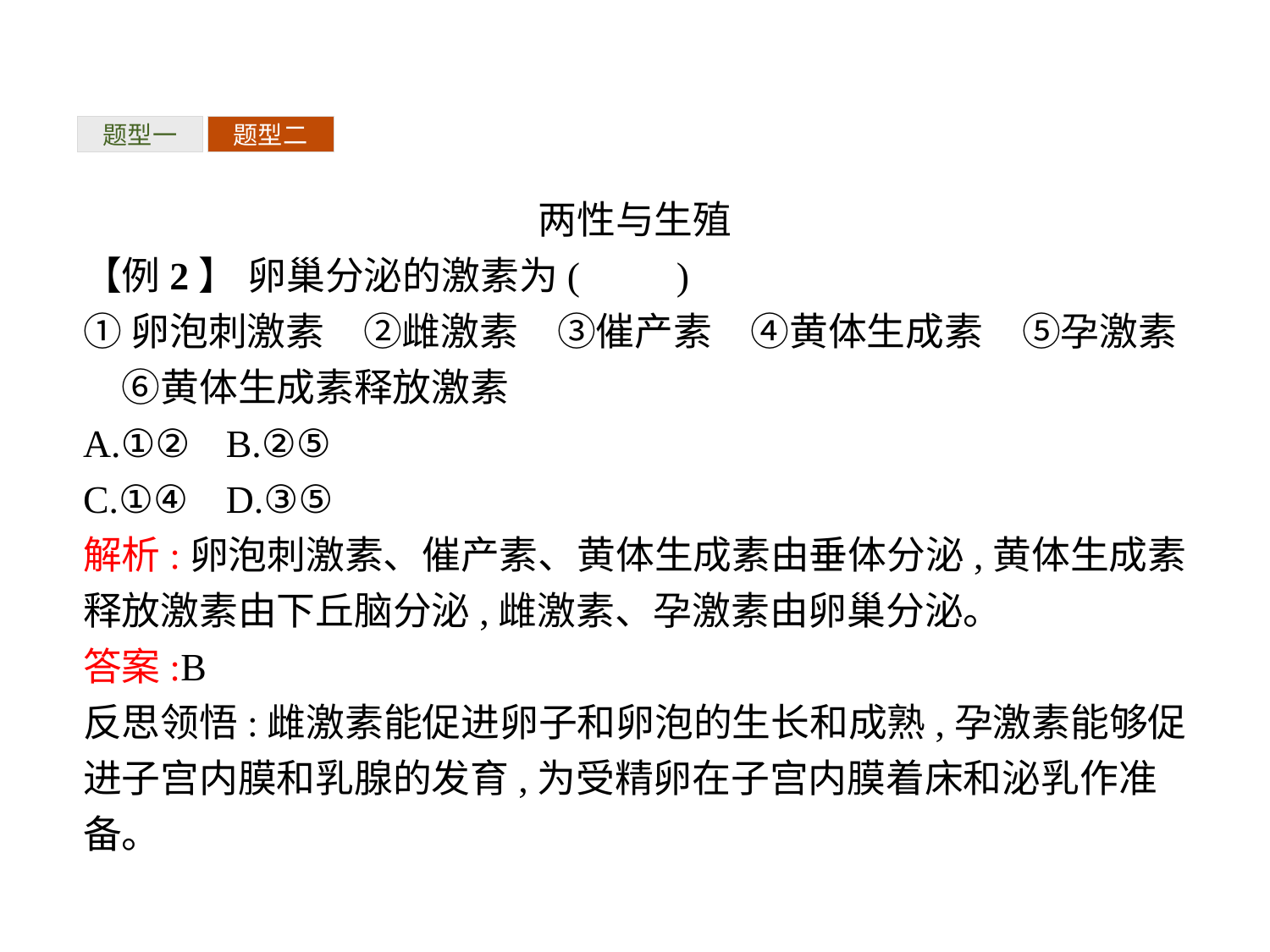

题型一
题型二
两性与生殖
【例2】 卵巢分泌的激素为(　　)
①卵泡刺激素　②雌激素　③催产素　④黄体生成素　⑤孕激素　⑥黄体生成素释放激素
A.①②	B.②⑤
C.①④	D.③⑤
解析:卵泡刺激素、催产素、黄体生成素由垂体分泌,黄体生成素释放激素由下丘脑分泌,雌激素、孕激素由卵巢分泌。
答案:B
反思领悟:雌激素能促进卵子和卵泡的生长和成熟,孕激素能够促进子宫内膜和乳腺的发育,为受精卵在子宫内膜着床和泌乳作准备。